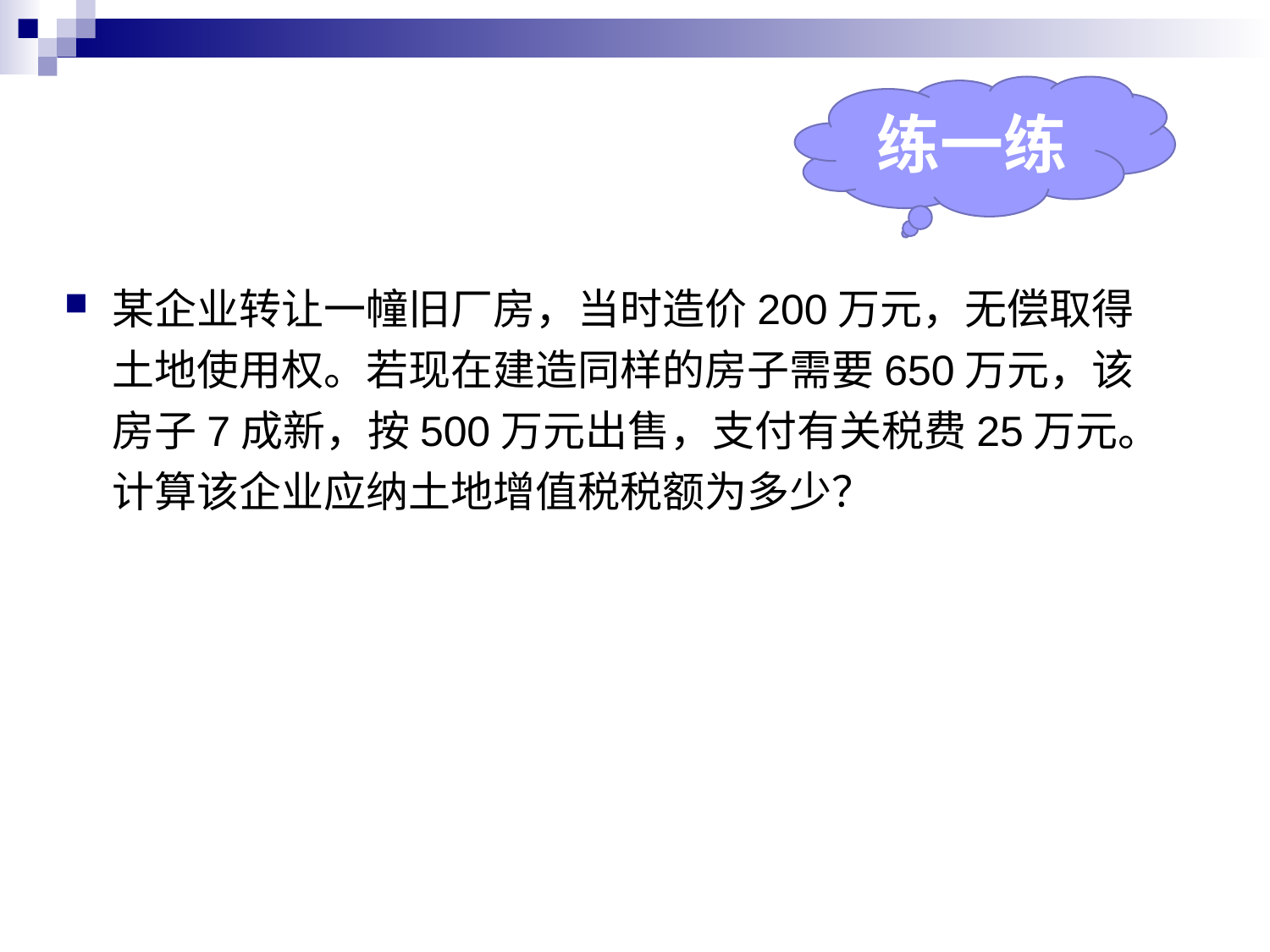

第二节 土地增值税应纳税额的计算
练一练
某企业转让一幢旧厂房，当时造价200万元，无偿取得土地使用权。若现在建造同样的房子需要650万元，该房子7成新，按500万元出售，支付有关税费25万元。计算该企业应纳土地增值税税额为多少？